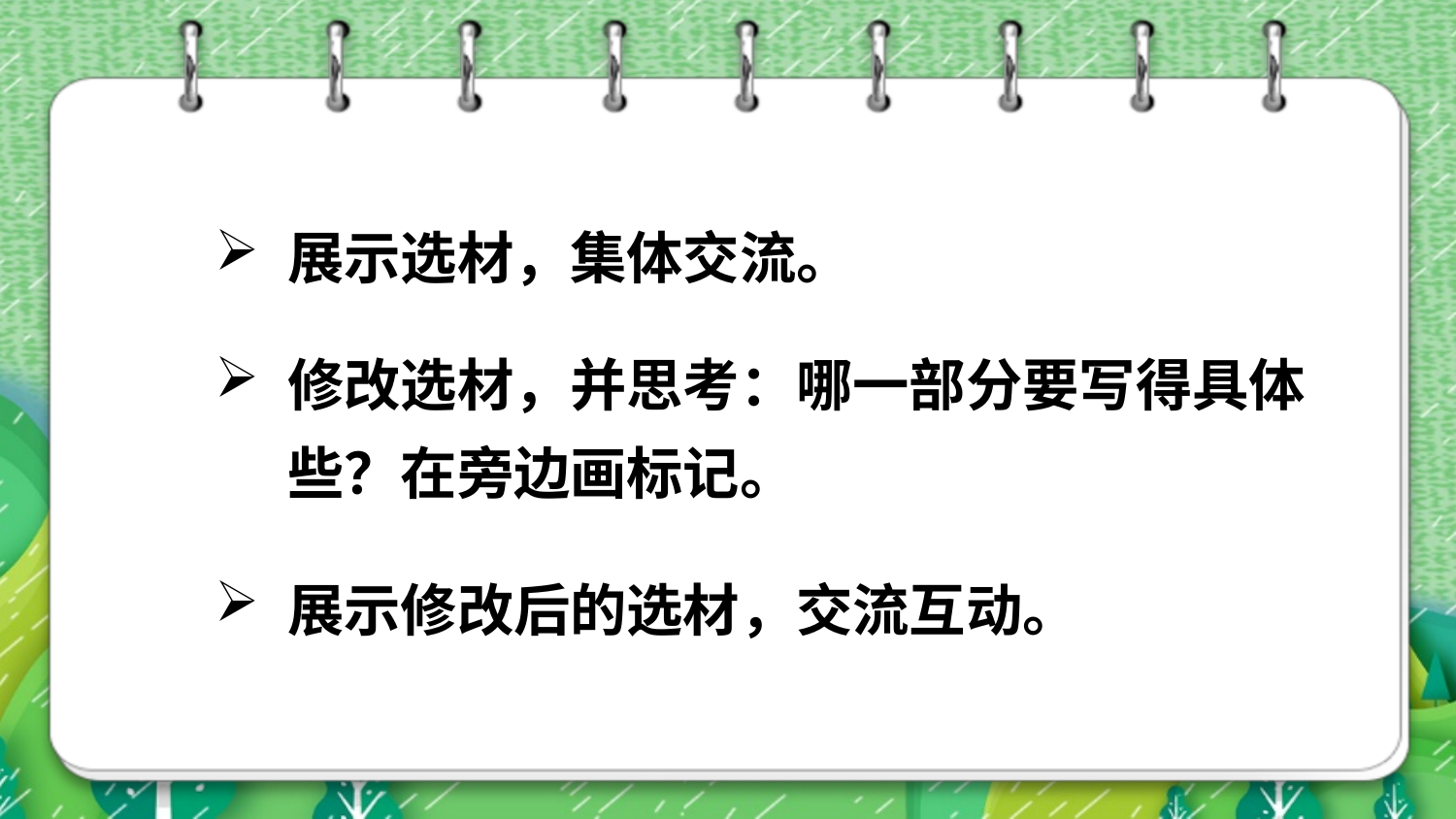

展示选材，集体交流。
修改选材，并思考：哪一部分要写得具体些？在旁边画标记。
展示修改后的选材，交流互动。